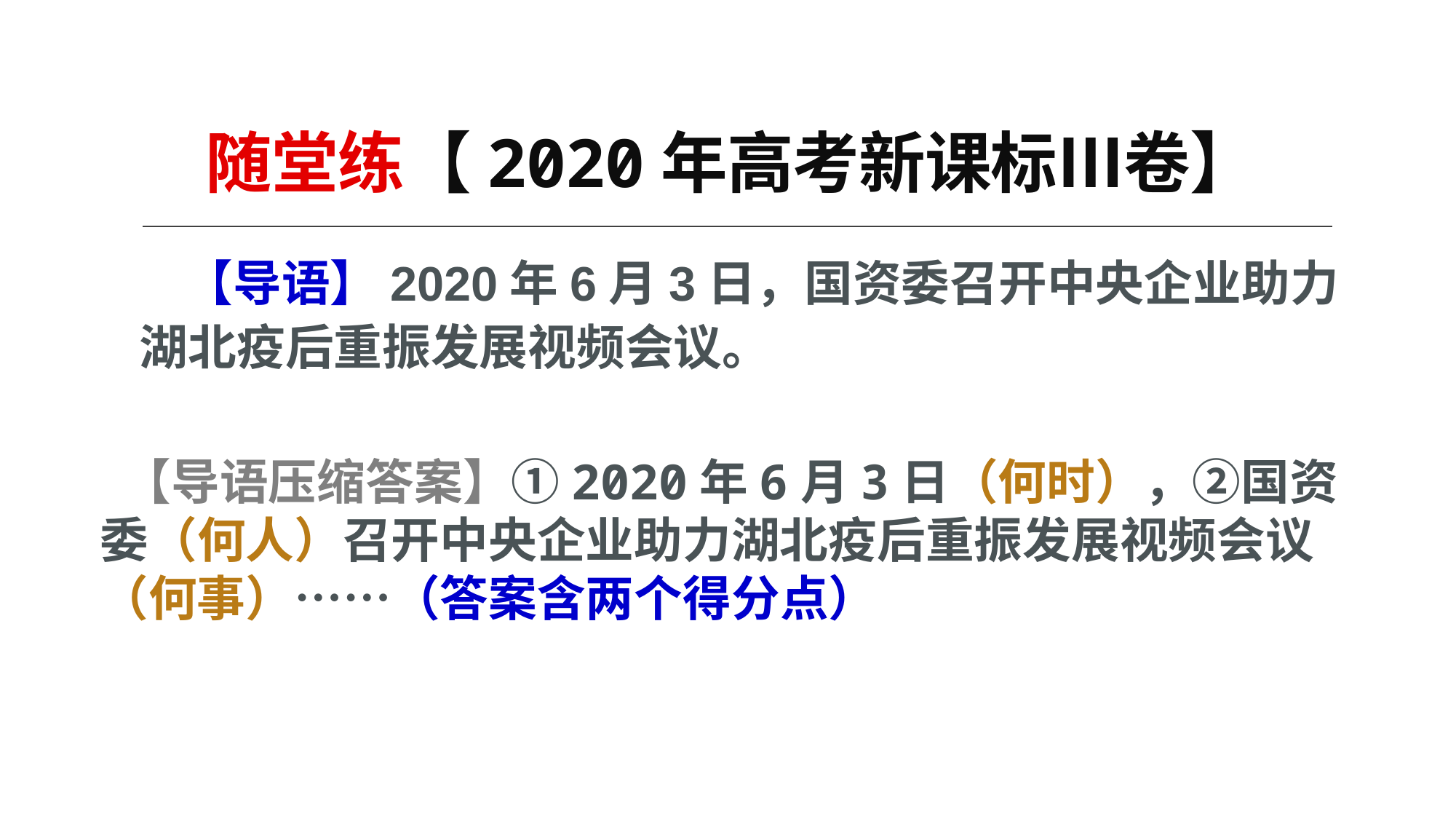

# 随堂练【2020年高考新课标Ⅲ卷】
   【导语】2020年6月3日，国资委召开中央企业助力湖北疫后重振发展视频会议。
 【导语压缩答案】①2020年6月3日（何时），②国资委（何人）召开中央企业助力湖北疫后重振发展视频会议（何事）……（答案含两个得分点）
2020/9/27